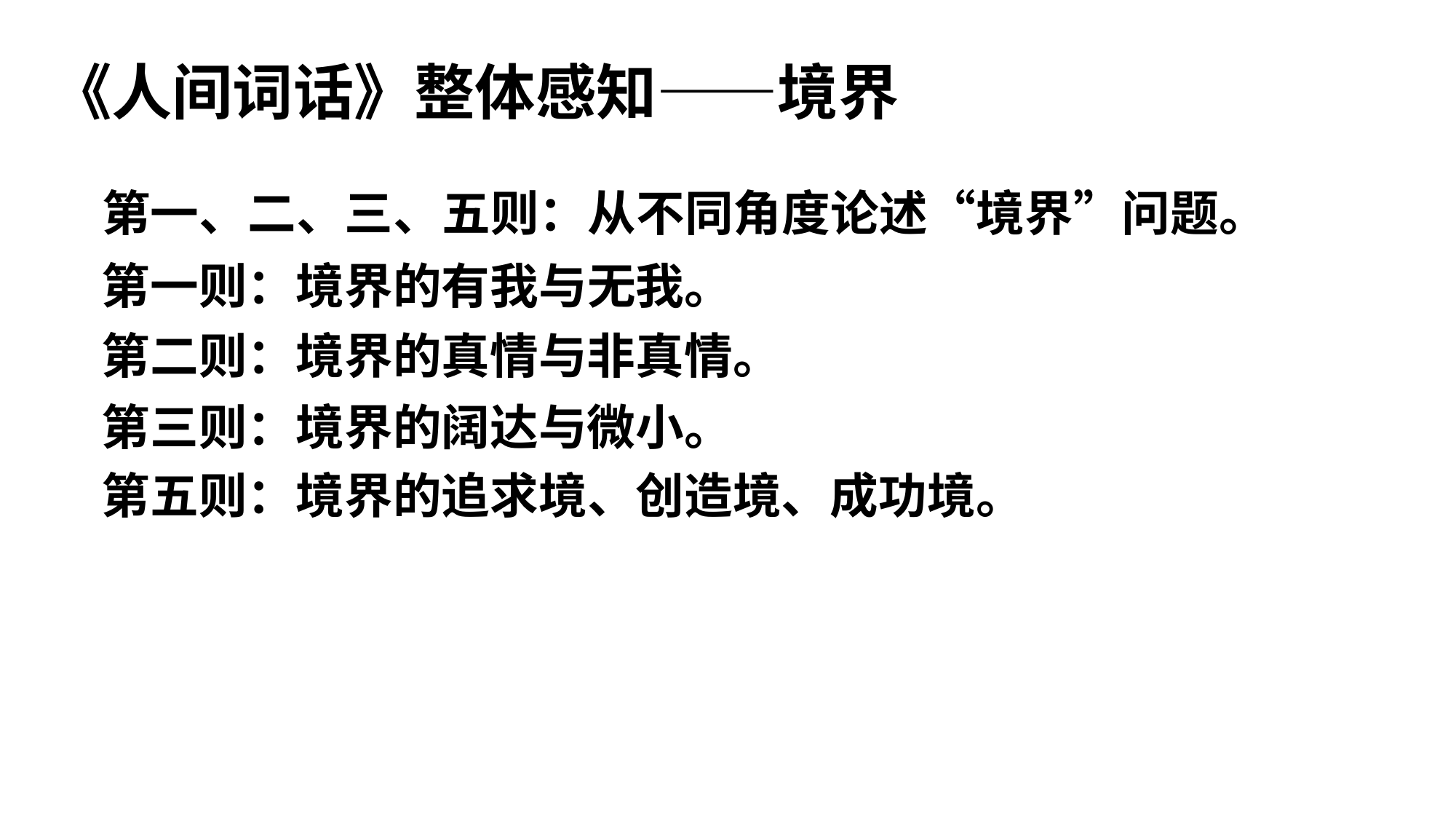

《人间词话》整体感知——境界
 第一、二、三、五则：从不同角度论述“境界”问题。
 第一则：境界的有我与无我。
 第二则：境界的真情与非真情。
 第三则：境界的阔达与微小。
 第五则：境界的追求境、创造境、成功境。